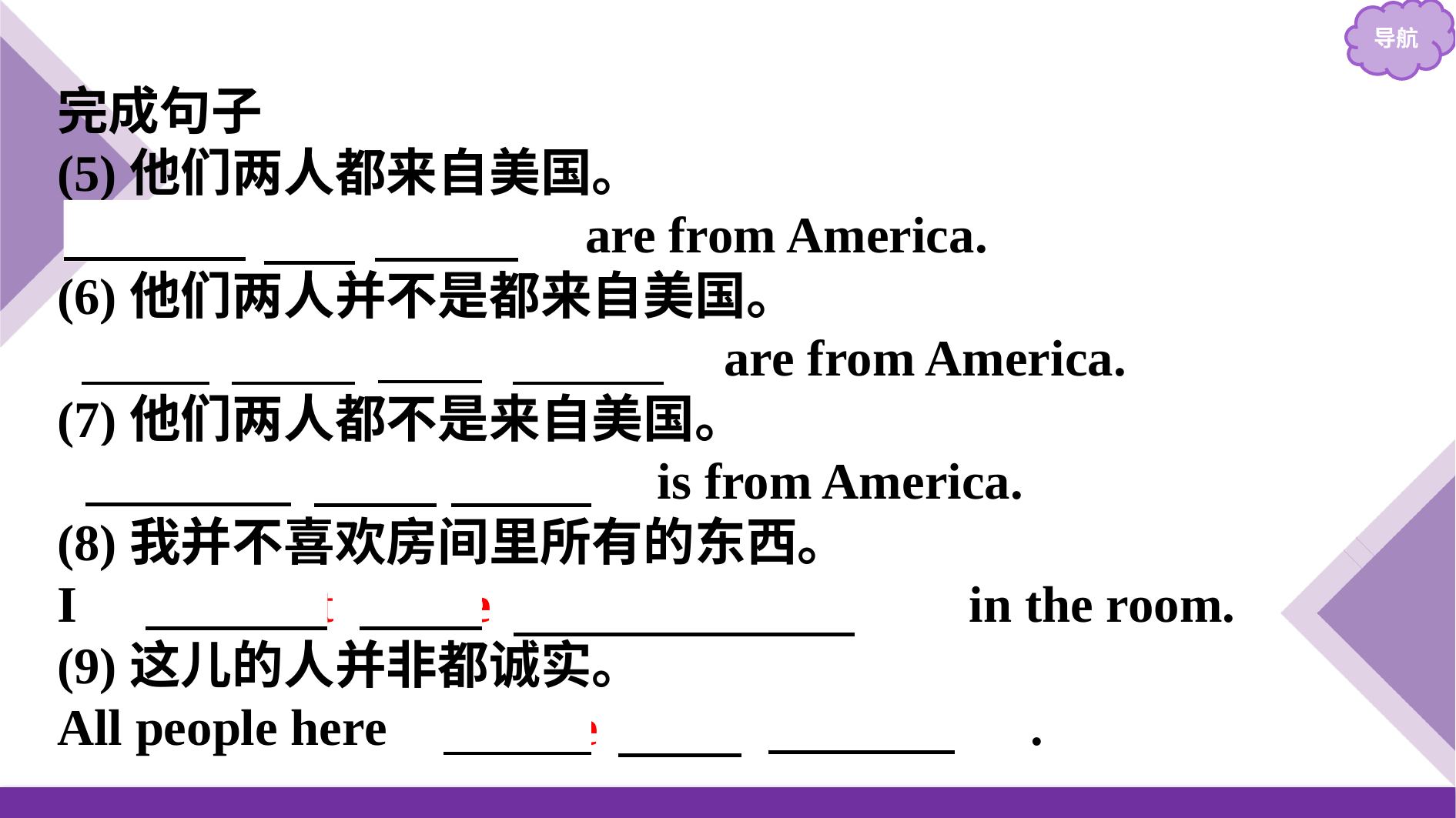

完成句子
(5)他们两人都来自美国。
　Both     of     them　are from America.
(6)他们两人并不是都来自美国。
　Not    both     of      them　are from America.
(7)他们两人都不是来自美国。
　Neither     of      them　is from America.
(8)我并不喜欢房间里所有的东西。
I 　　don’t      like     everything　　　in the room.
(9)这儿的人并非都诚实。
All people here 　　are     not      honest　.